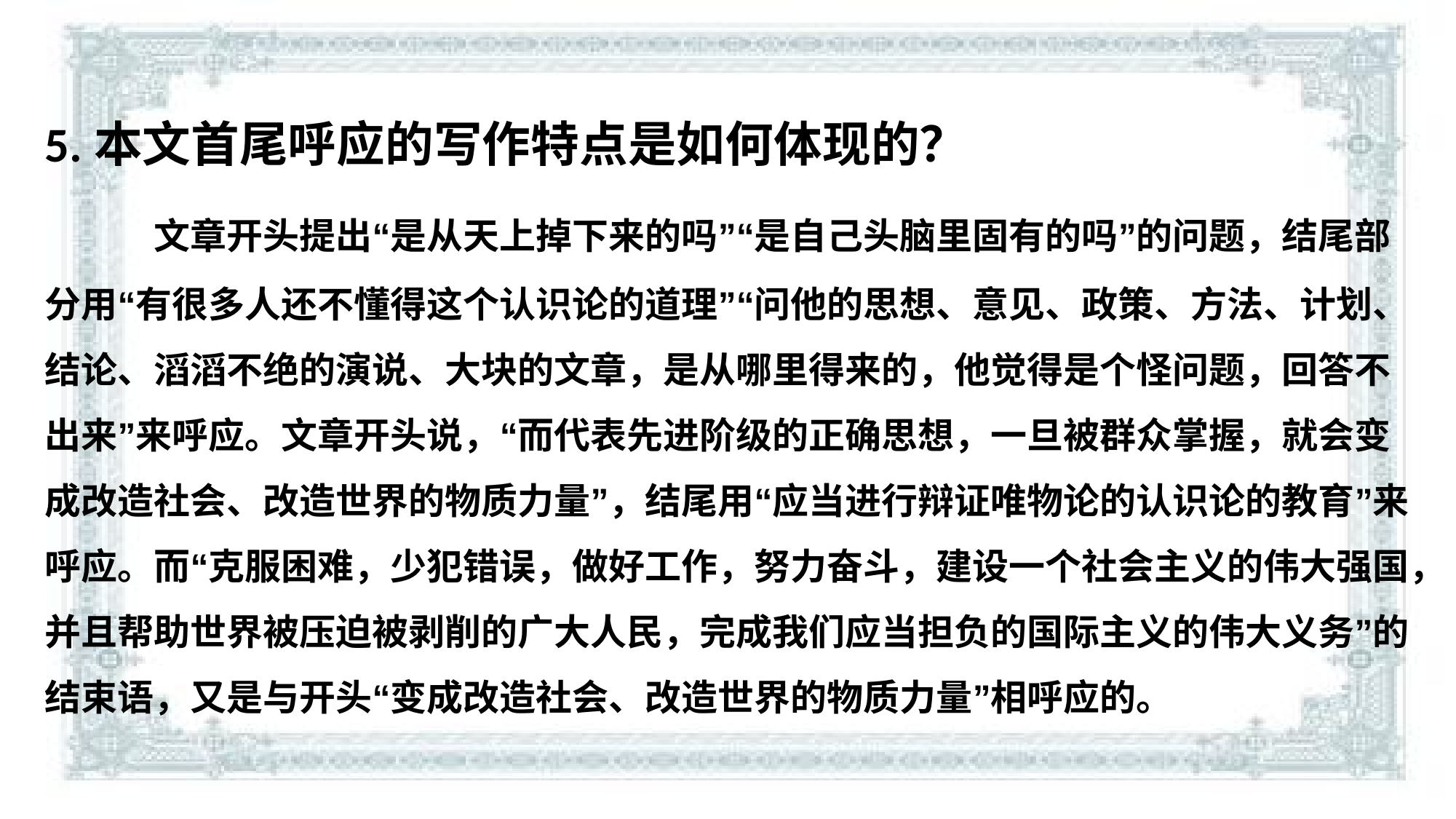

5.本文首尾呼应的写作特点是如何体现的？
	文章开头提出“是从天上掉下来的吗”“是自己头脑里固有的吗”的问题，结尾部分用“有很多人还不懂得这个认识论的道理”“问他的思想、意见、政策、方法、计划、结论、滔滔不绝的演说、大块的文章，是从哪里得来的，他觉得是个怪问题，回答不出来”来呼应。文章开头说，“而代表先进阶级的正确思想，一旦被群众掌握，就会变成改造社会、改造世界的物质力量”，结尾用“应当进行辩证唯物论的认识论的教育”来呼应。而“克服困难，少犯错误，做好工作，努力奋斗，建设一个社会主义的伟大强国，并且帮助世界被压迫被剥削的广大人民，完成我们应当担负的国际主义的伟大义务”的结束语，又是与开头“变成改造社会、改造世界的物质力量”相呼应的。